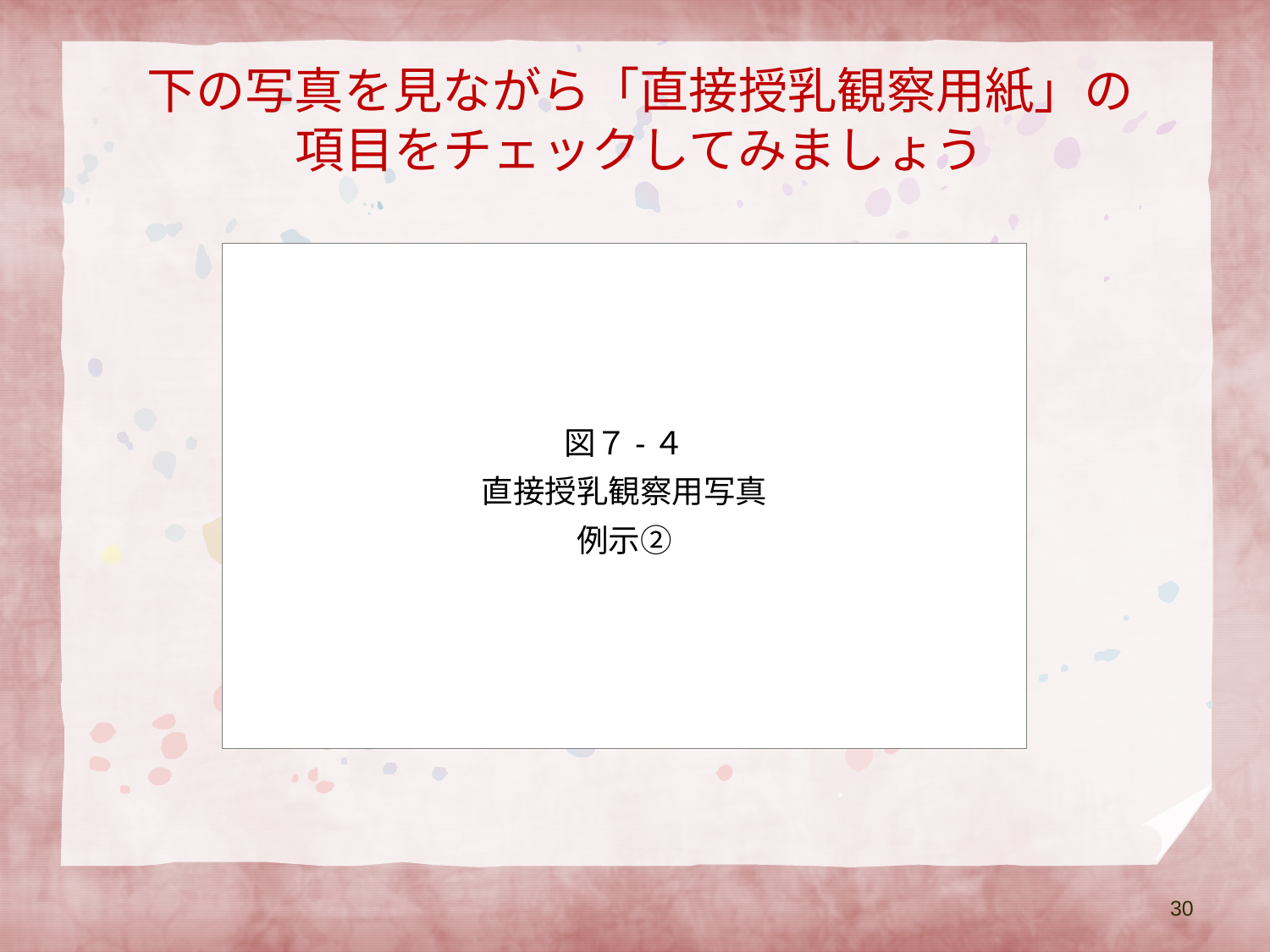

# 下の写真を見ながら「直接授乳観察用紙」の項目をチェックしてみましょう

図７-４
直接授乳観察用写真
例示②

30